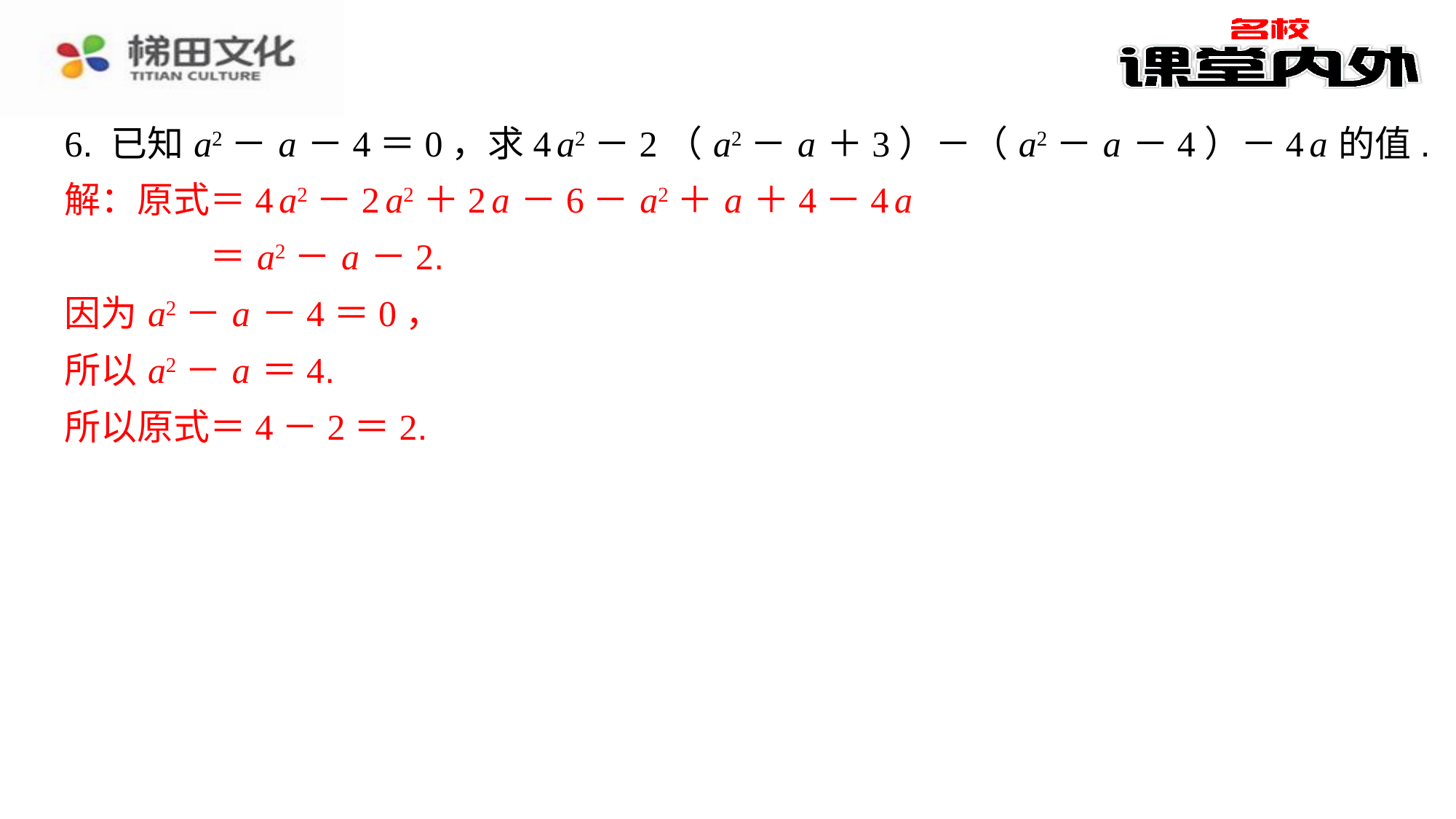

6. 已知 a2－ a －4＝0，求4 a2－2（ a2－ a ＋3）－（ a2－ a －4）－4 a 的值.
解：原式＝4 a2－2 a2＋2 a －6－ a2＋ a ＋4－4 a
＝ a2－ a －2.
因为 a2－ a －4＝0，
所以 a2－ a ＝4.
所以原式＝4－2＝2.
解：原式＝4 a2－2 a2＋2 a －6－ a2＋ a ＋4－4 a
＝ a2－ a －2.
因为 a2－ a －4＝0，
所以 a2－ a ＝4.
所以原式＝4－2＝2.